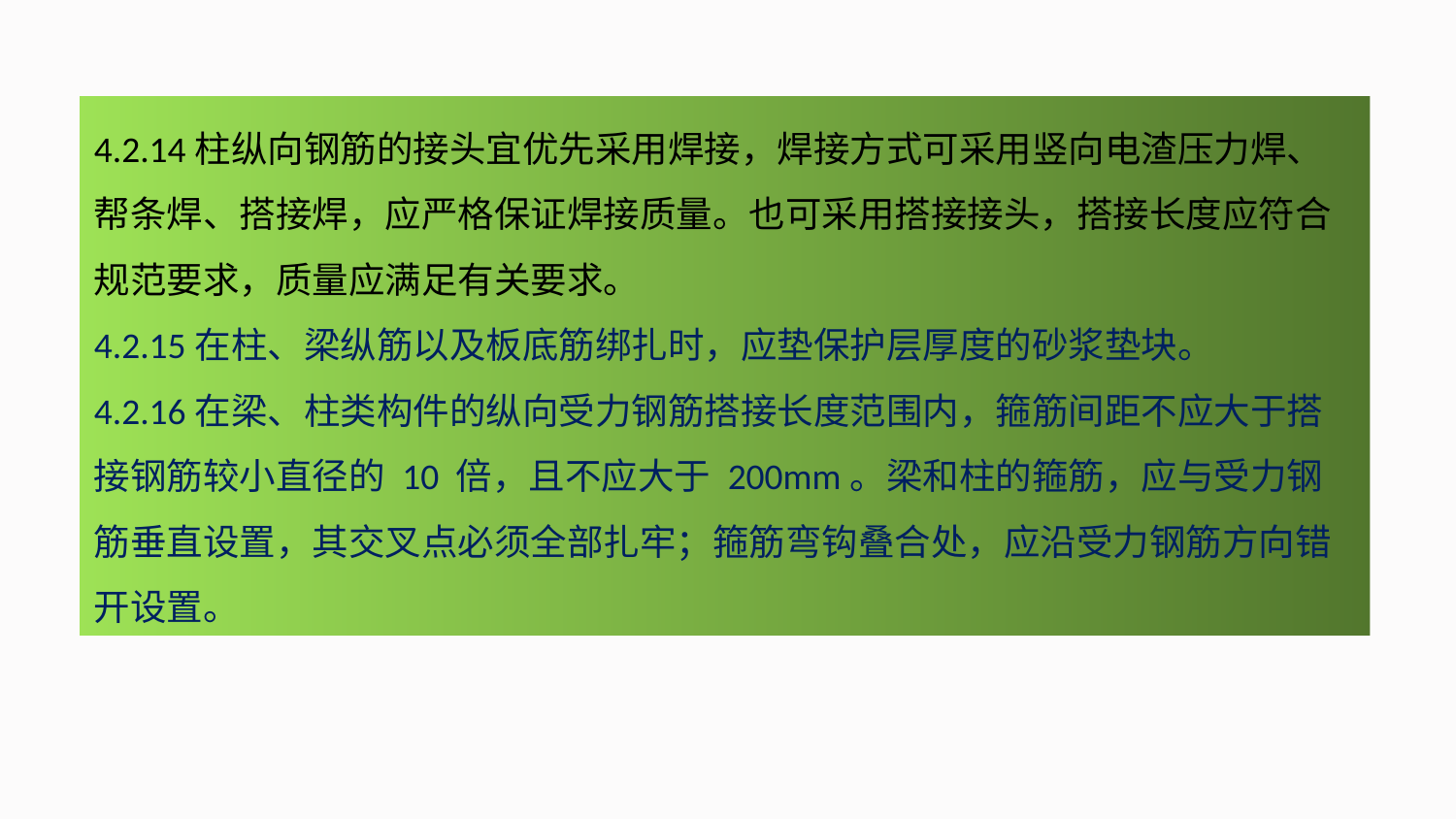

4.2.14柱纵向钢筋的接头宜优先采用焊接，焊接方式可采用竖向电渣压力焊、帮条焊、搭接焊，应严格保证焊接质量。也可采用搭接接头，搭接长度应符合规范要求，质量应满足有关要求。
4.2.15在柱、梁纵筋以及板底筋绑扎时，应垫保护层厚度的砂浆垫块。
4.2.16在梁、柱类构件的纵向受力钢筋搭接长度范围内，箍筋间距不应大于搭接钢筋较小直径的 10 倍，且不应大于 200mm。梁和柱的箍筋，应与受力钢筋垂直设置，其交叉点必须全部扎牢；箍筋弯钩叠合处，应沿受力钢筋方向错开设置。